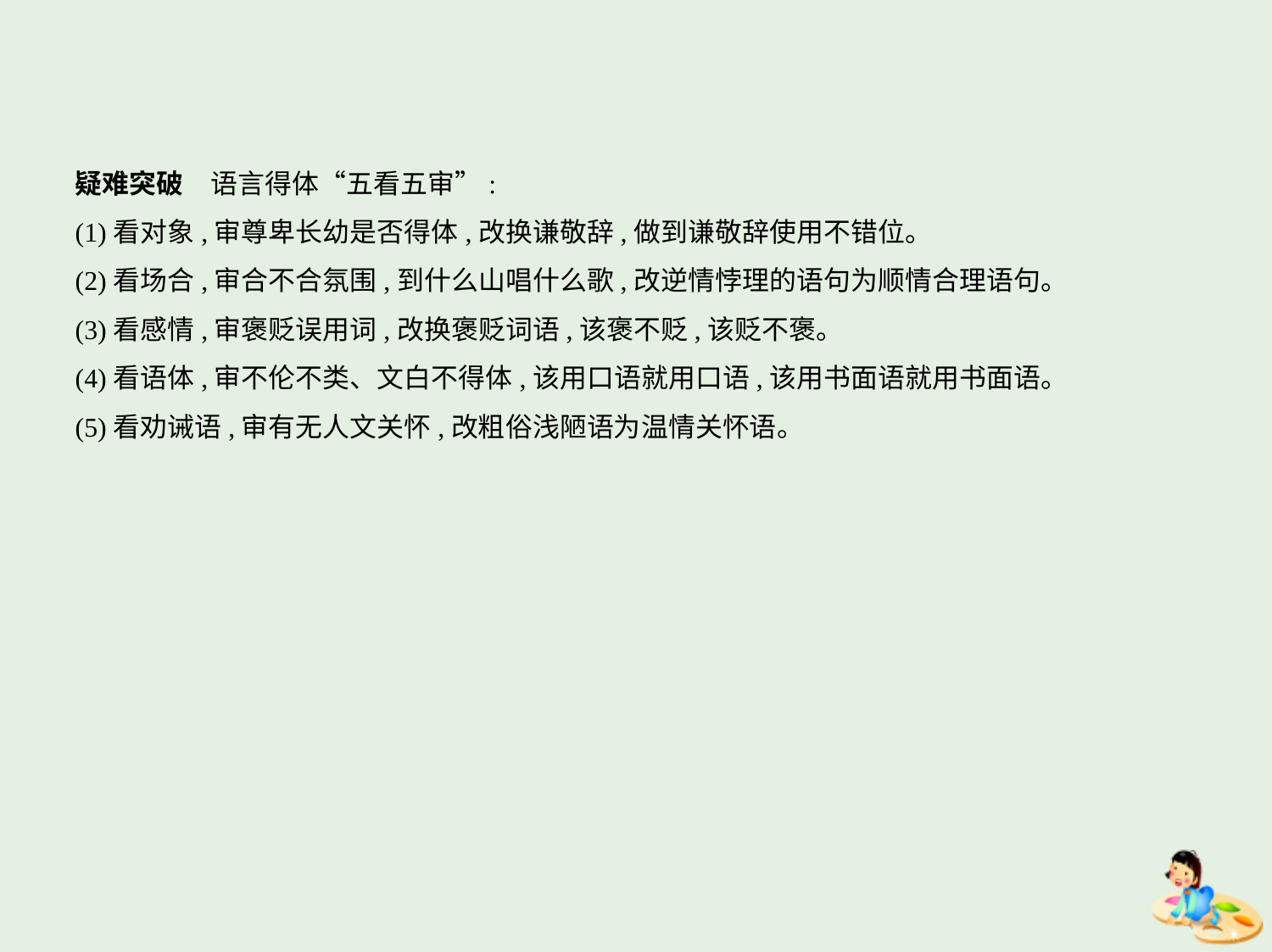

疑难突破　语言得体“五看五审”:
(1)看对象,审尊卑长幼是否得体,改换谦敬辞,做到谦敬辞使用不错位。
(2)看场合,审合不合氛围,到什么山唱什么歌,改逆情悖理的语句为顺情合理语句。
(3)看感情,审褒贬误用词,改换褒贬词语,该褒不贬,该贬不褒。
(4)看语体,审不伦不类、文白不得体,该用口语就用口语,该用书面语就用书面语。
(5)看劝诫语,审有无人文关怀,改粗俗浅陋语为温情关怀语。